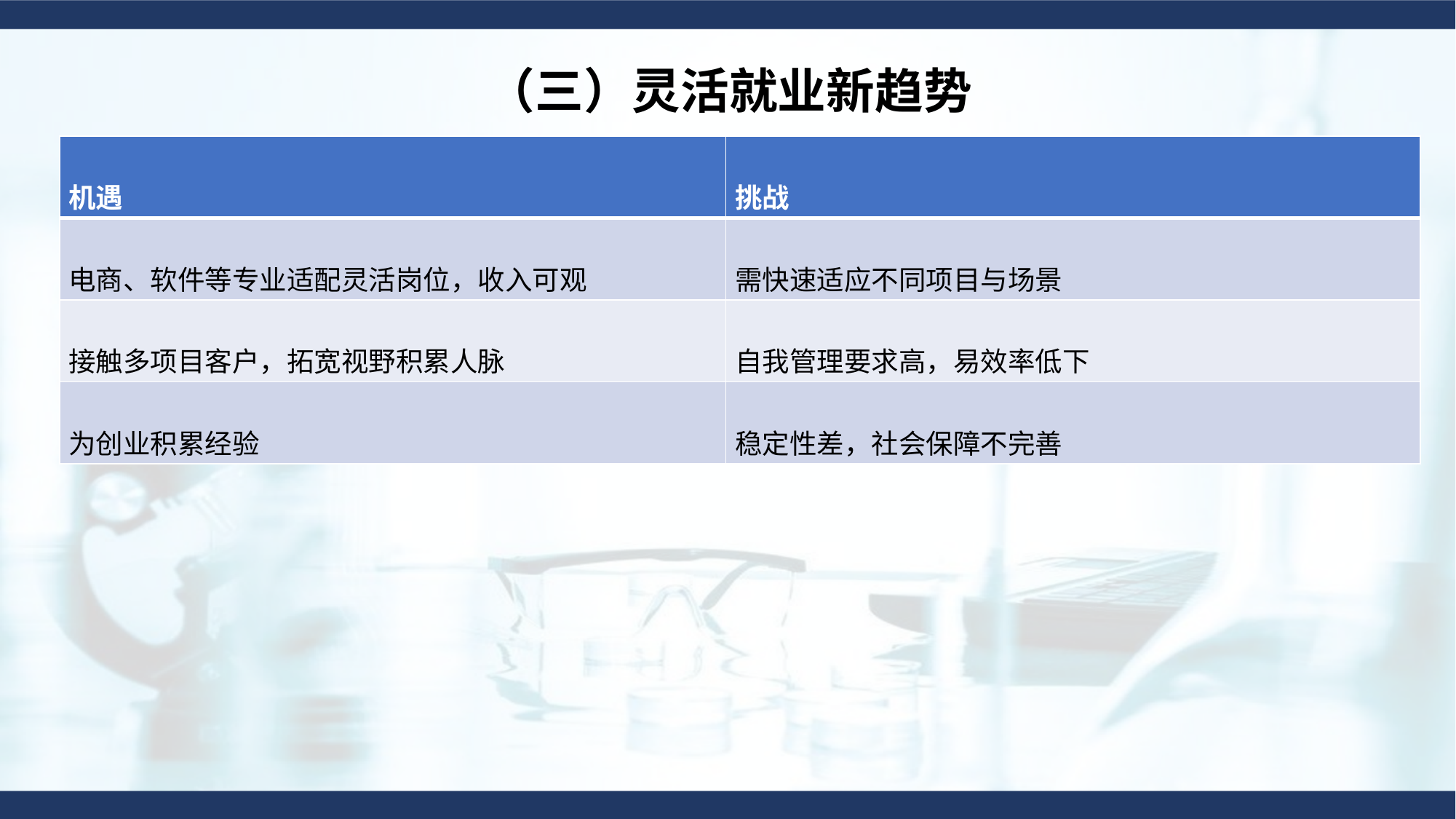

（三）灵活就业新趋势

| 机遇 | 挑战 |
| --- | --- |
| 电商、软件等专业适配灵活岗位，收入可观 | 需快速适应不同项目与场景 |
| 接触多项目客户，拓宽视野积累人脉 | 自我管理要求高，易效率低下 |
| 为创业积累经验 | 稳定性差，社会保障不完善 |